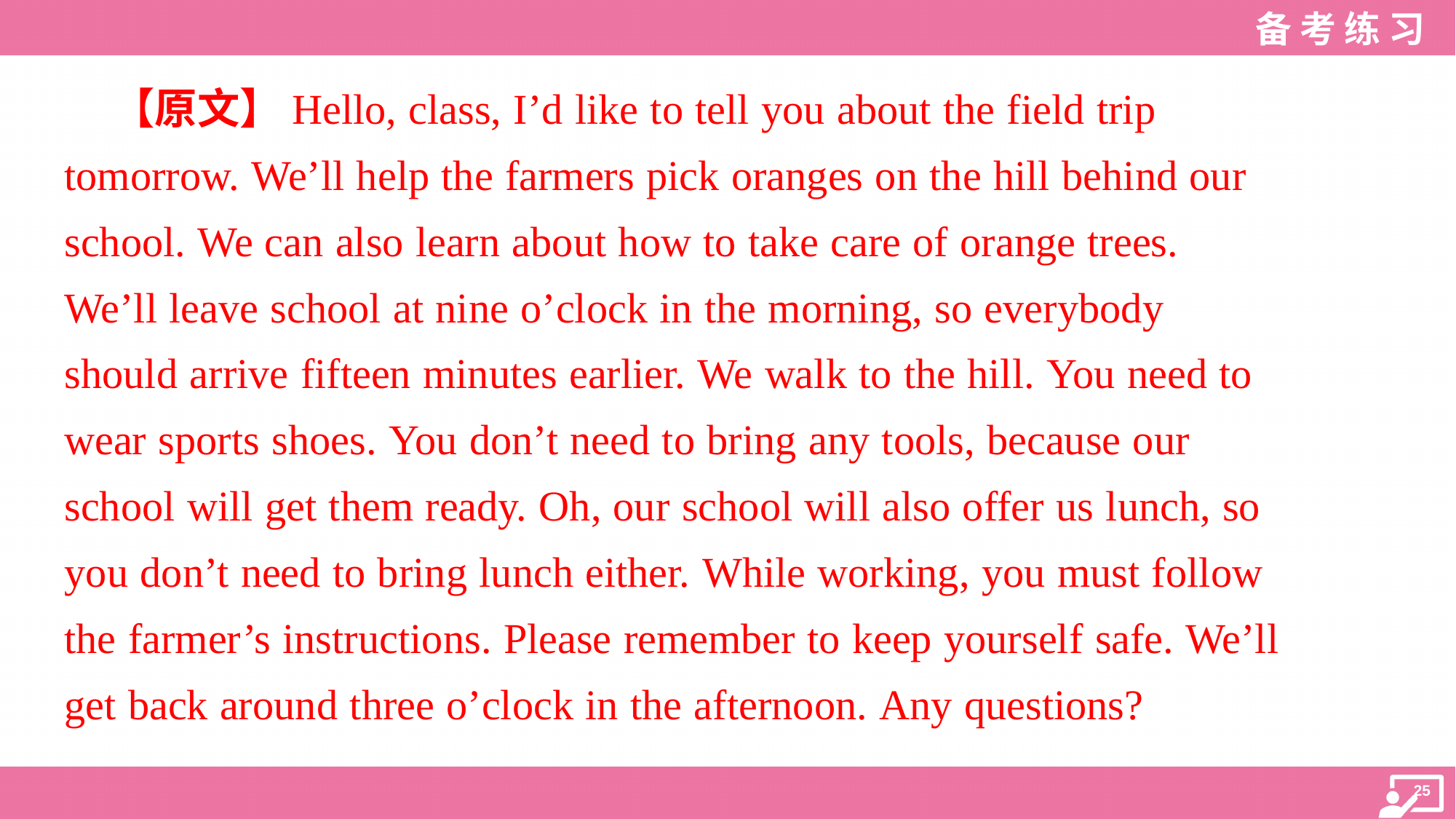

【原文】Hello, class, I’d like to tell you about the field trip
tomorrow. We’ll help the farmers pick oranges on the hill behind our
school. We can also learn about how to take care of orange trees.
We’ll leave school at nine o’clock in the morning, so everybody
should arrive fifteen minutes earlier. We walk to the hill. You need to
wear sports shoes. You don’t need to bring any tools, because our
school will get them ready. Oh, our school will also offer us lunch, so
you don’t need to bring lunch either. While working, you must follow
the farmer’s instructions. Please remember to keep yourself safe. We’ll
get back around three o’clock in the afternoon. Any questions?